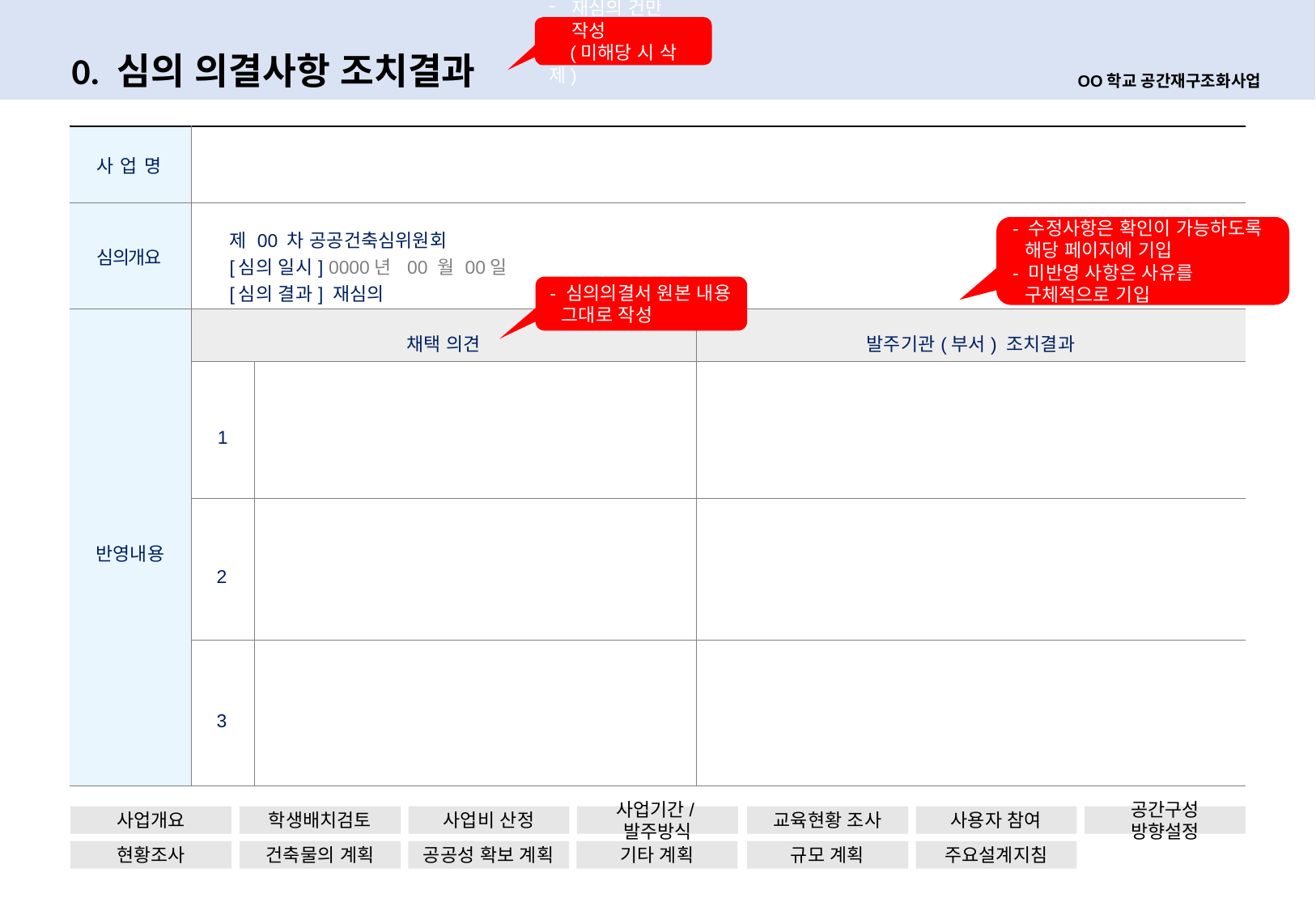

재심의 건만 작성
    (미해당 시 삭제)
4
0. 심의 의결사항 조치결과
OO학교 공간재구조화사업
| 사 업 명 |  |  |  |
| --- | --- | --- | --- |
| 심의개요 | 제 00 차 공공건축심위원회 [심의 일시] 0000년 00 월 00일 [심의 결과] 재심의 |  |  |
| 반영내용 | 채택 의견 |  | 발주기관(부서) 조치결과 |
|  | 1 |  |  |
|  | 2 |  |  |
|  | 3 |  |  |
- 수정사항은 확인이 가능하도록 해당 페이지에 기입
- 미반영 사항은 사유를 구체적으로 기입
- 심의의결서 원본 내용 그대로 작성
사업개요
학생배치검토
사업비 산정
사업기간/발주방식
교육현황 조사
사용자 참여
공간구성 방향설정
현황조사
건축물의 계획
공공성 확보 계획
기타 계획
규모 계획
주요설계지침